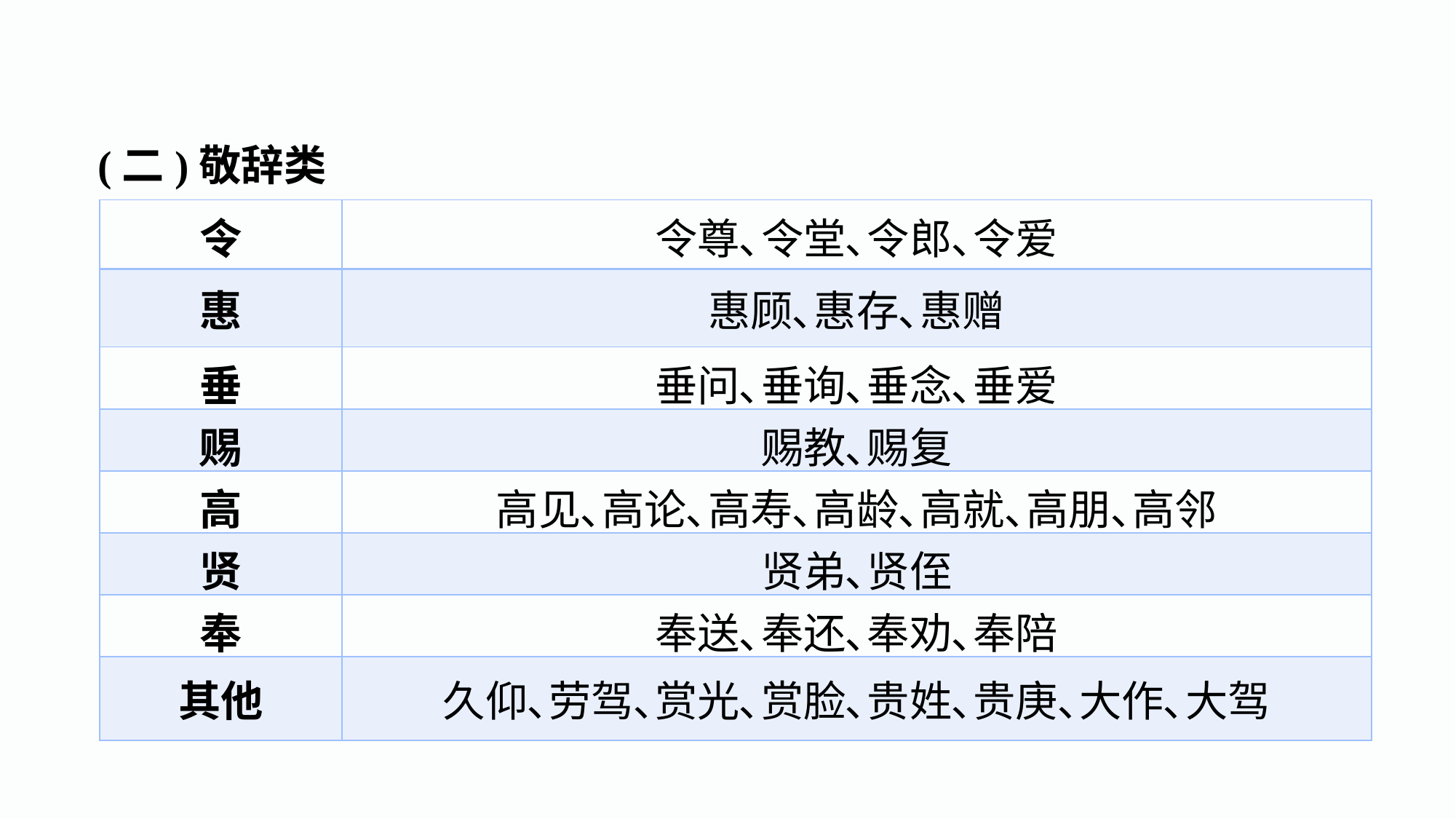

(二)敬辞类
| 令 | 令尊､令堂､令郎､令爱 |
| --- | --- |
| 惠 | 惠顾､惠存､惠赠 |
| 垂 | 垂问､垂询､垂念､垂爱 |
| 赐 | 赐教､赐复 |
| 高 | 高见､高论､高寿､高龄､高就､高朋､高邻 |
| 贤 | 贤弟､贤侄 |
| 奉 | 奉送､奉还､奉劝､奉陪 |
| 其他 | 久仰､劳驾､赏光､赏脸､贵姓､贵庚､大作､大驾 |